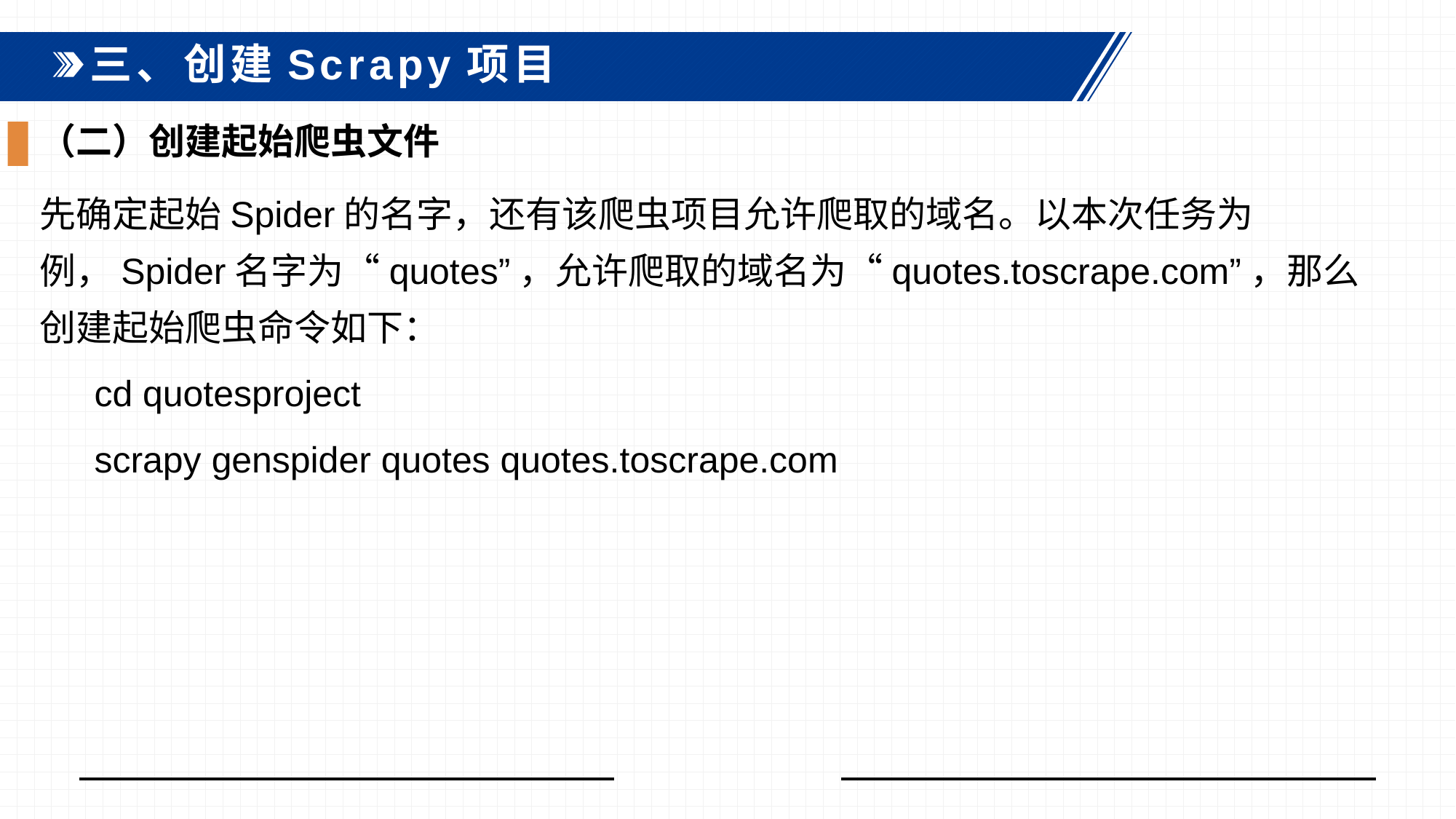

三、创建Scrapy项目
（二）创建起始爬虫文件
先确定起始Spider的名字，还有该爬虫项目允许爬取的域名。以本次任务为例，Spider名字为“quotes”，允许爬取的域名为“quotes.toscrape.com”，那么创建起始爬虫命令如下：
cd quotesproject
scrapy genspider quotes quotes.toscrape.com